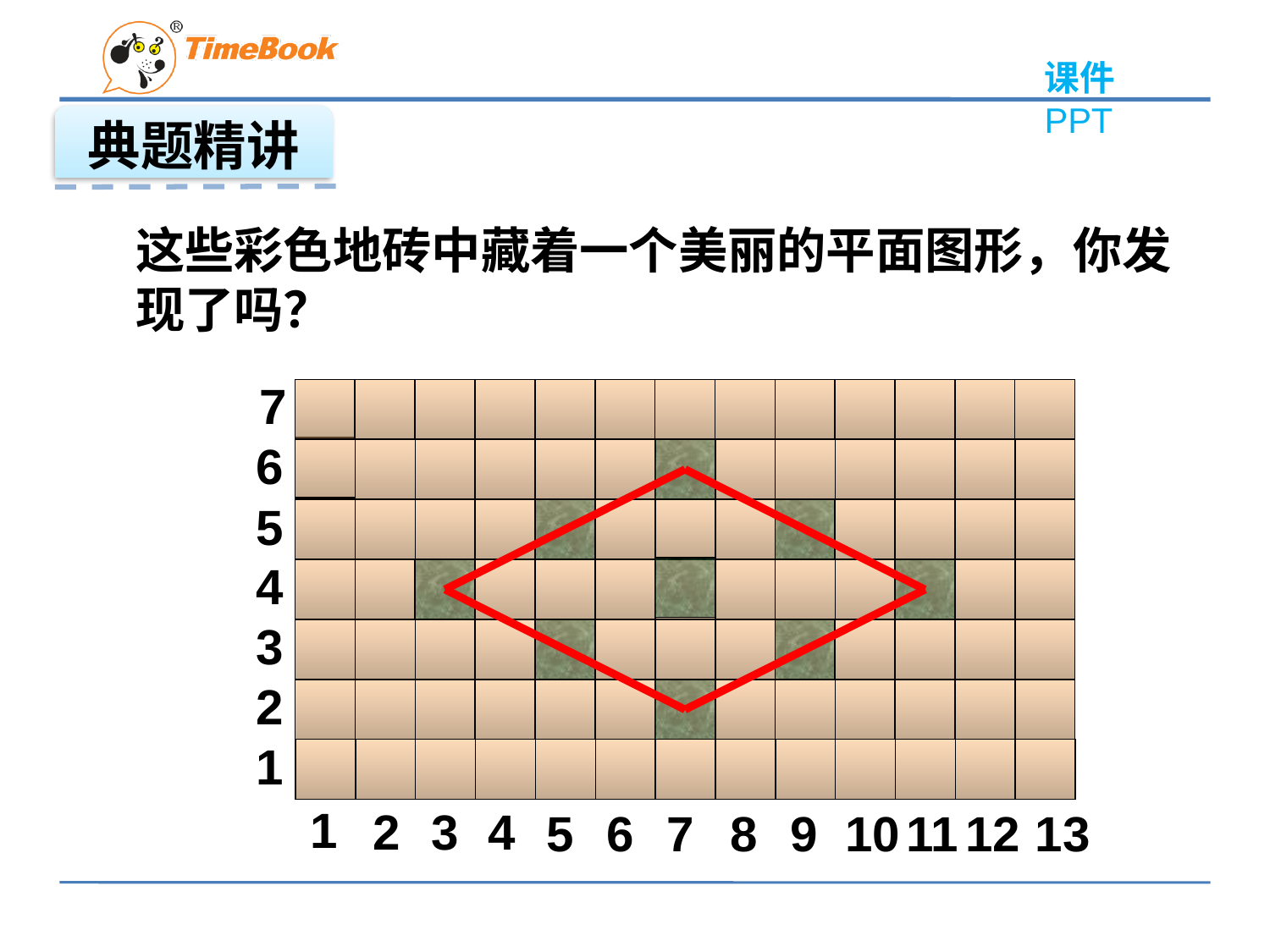

典题精讲
这些彩色地砖中藏着一个美丽的平面图形，你发现了吗？
7
6
5
4
3
2
1

1
2
3
4
5
6
7
8
9
10
11
12
13